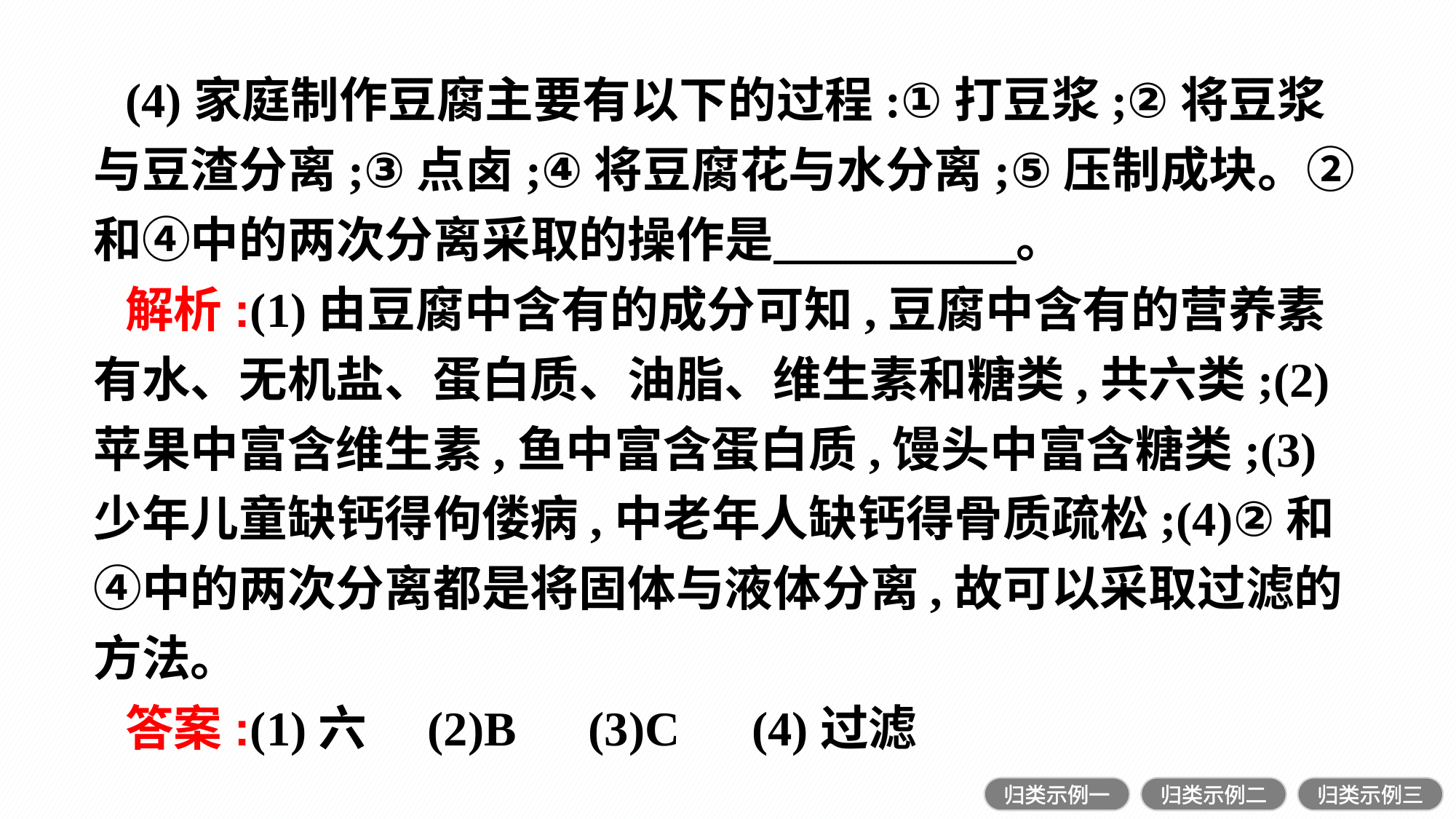

(4)家庭制作豆腐主要有以下的过程:①打豆浆;②将豆浆与豆渣分离;③点卤;④将豆腐花与水分离;⑤压制成块。②和④中的两次分离采取的操作是　　　　　。
解析:(1)由豆腐中含有的成分可知,豆腐中含有的营养素有水、无机盐、蛋白质、油脂、维生素和糖类,共六类;(2)苹果中富含维生素,鱼中富含蛋白质,馒头中富含糖类;(3)少年儿童缺钙得佝偻病,中老年人缺钙得骨质疏松;(4)②和④中的两次分离都是将固体与液体分离,故可以采取过滤的方法。
答案:(1)六　(2)B　(3)C　(4)过滤